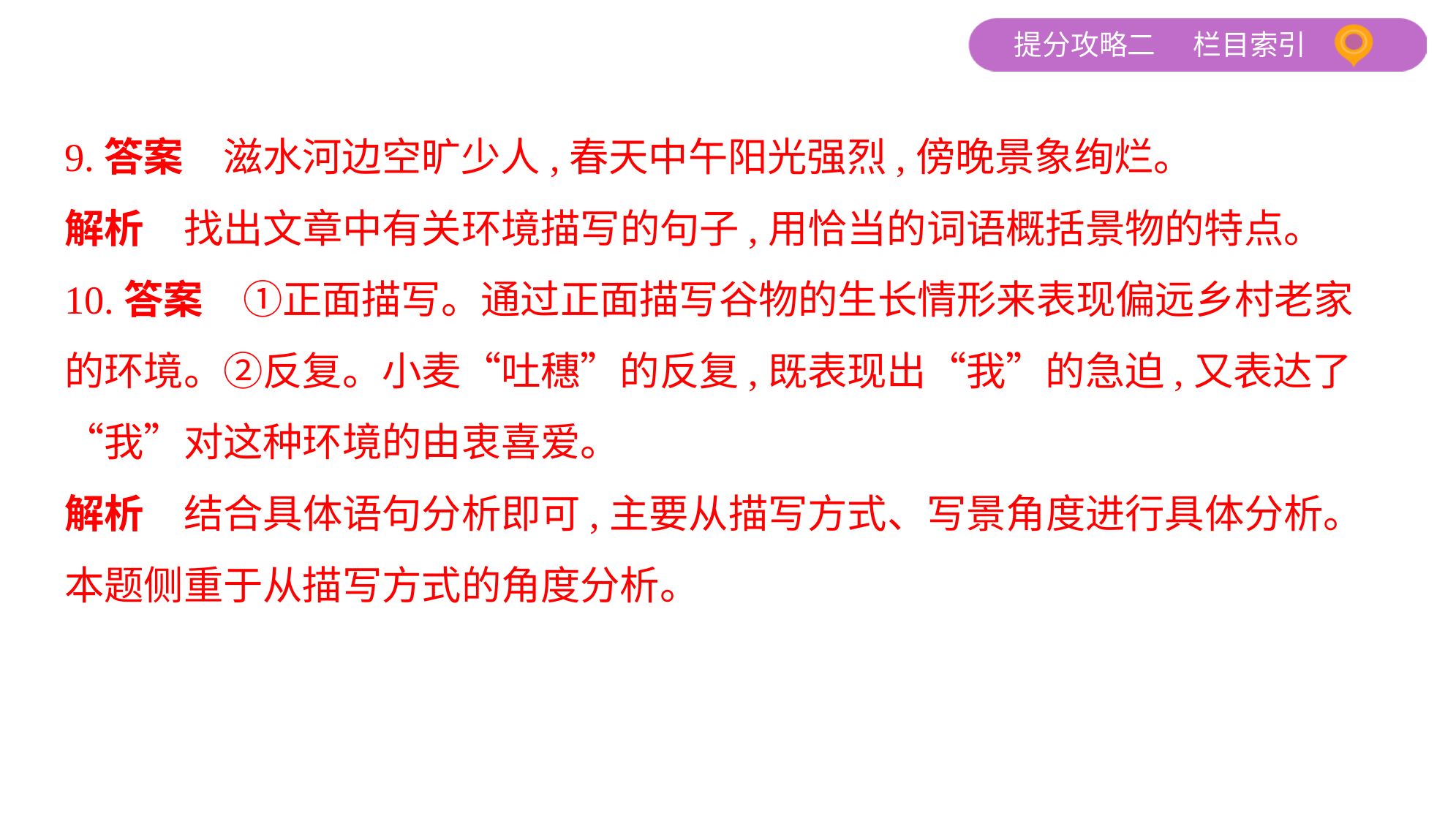

9.答案　滋水河边空旷少人,春天中午阳光强烈,傍晚景象绚烂。
解析　找出文章中有关环境描写的句子,用恰当的词语概括景物的特点。
10.答案　①正面描写。通过正面描写谷物的生长情形来表现偏远乡村老家
的环境。②反复。小麦“吐穗”的反复,既表现出“我”的急迫,又表达了
“我”对这种环境的由衷喜爱。
解析　结合具体语句分析即可,主要从描写方式、写景角度进行具体分析。
本题侧重于从描写方式的角度分析。